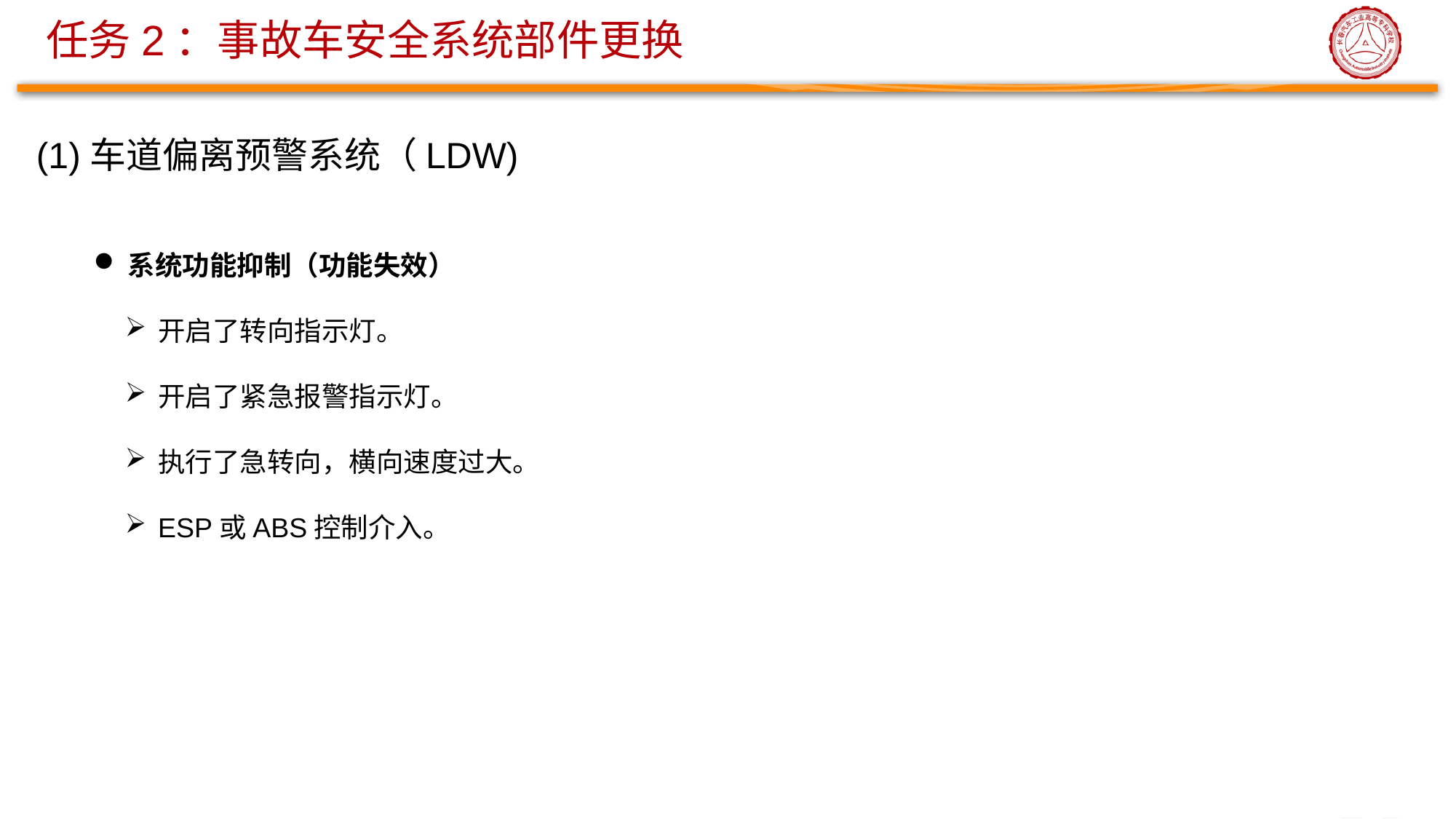

任务2：事故车安全系统部件更换
(1)车道偏离预警系统（LDW)
系统功能抑制（功能失效）
开启了转向指示灯。
开启了紧急报警指示灯。
执行了急转向，横向速度过大。
ESP或ABS控制介入。